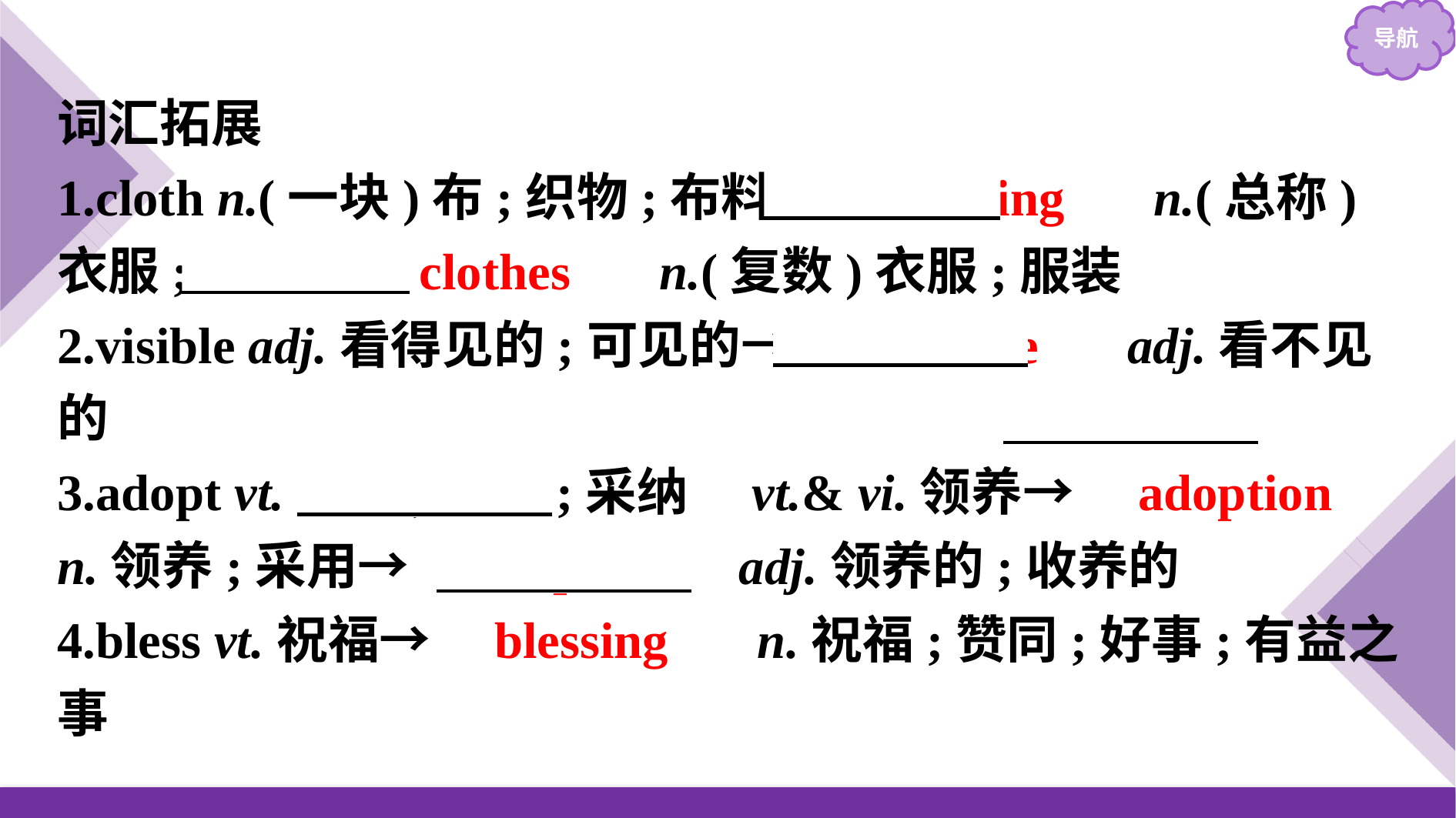

词汇拓展
1.cloth n.(一块)布;织物;布料→　clothing　 n.(总称)衣服;服装→　clothes　 n.(复数)衣服;服装
2.visible adj.看得见的;可见的→　invisible　 adj.看不见的
3.adopt vt.采用;采取;采纳　vt.& vi.领养→　adoption　 n.领养;采用→　adopted　 adj.领养的;收养的
4.bless vt.祝福→　blessing　 n.祝福;赞同;好事;有益之事